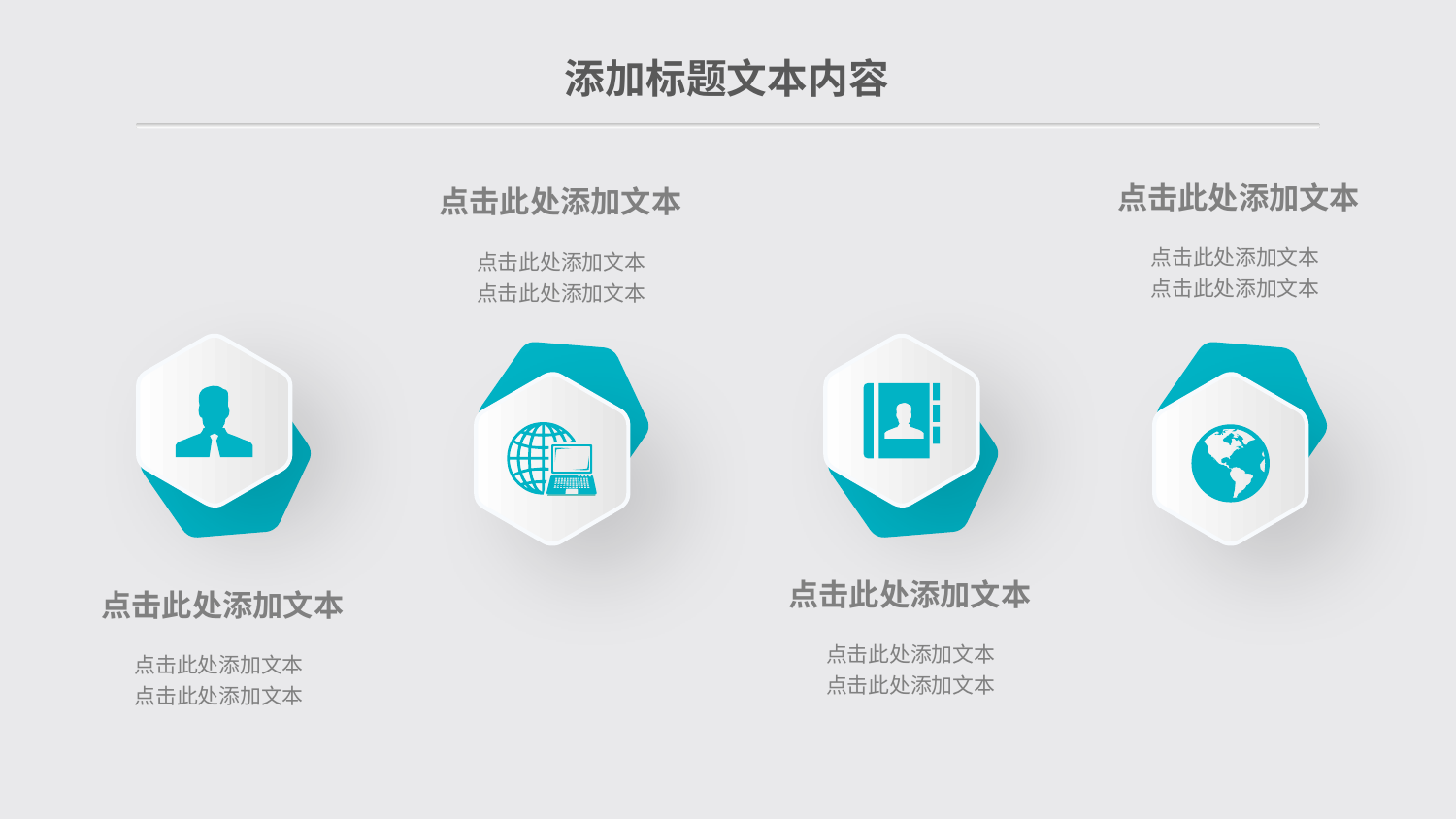

添加标题文本内容

点击此处添加文本
点击此处添加文本
点击此处添加文本
点击此处添加文本
点击此处添加文本
点击此处添加文本

点击此处添加文本
点击此处添加文本
点击此处添加文本
点击此处添加文本
点击此处添加文本
点击此处添加文本